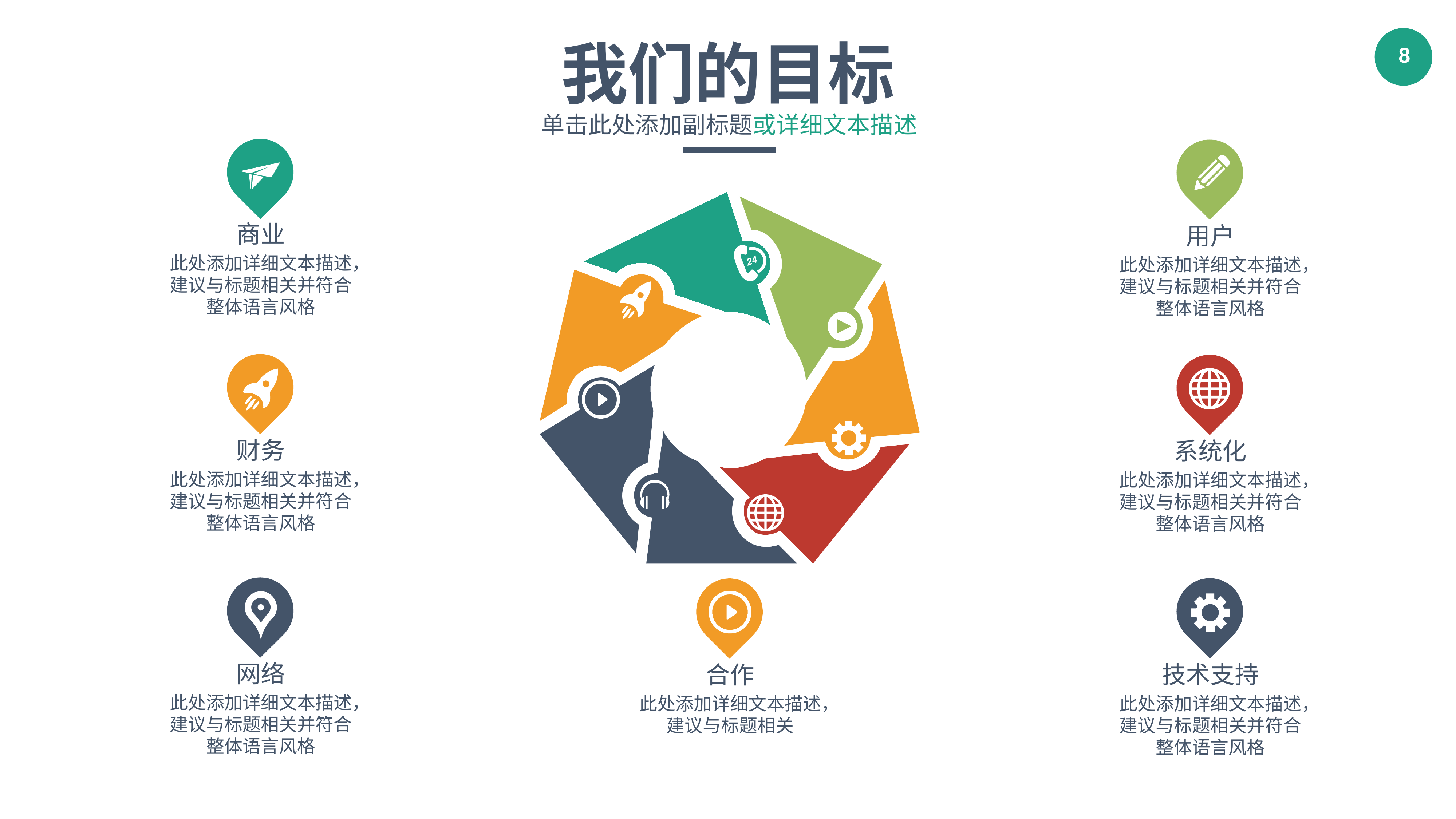

我们的目标
单击此处添加副标题或详细文本描述

商业
此处添加详细文本描述，建议与标题相关并符合整体语言风格

用户
此处添加详细文本描述，建议与标题相关并符合整体语言风格

财务
此处添加详细文本描述，建议与标题相关并符合整体语言风格

系统化
此处添加详细文本描述，建议与标题相关并符合整体语言风格

网络
此处添加详细文本描述，建议与标题相关并符合整体语言风格

技术支持
此处添加详细文本描述，建议与标题相关并符合整体语言风格

合作
此处添加详细文本描述，建议与标题相关